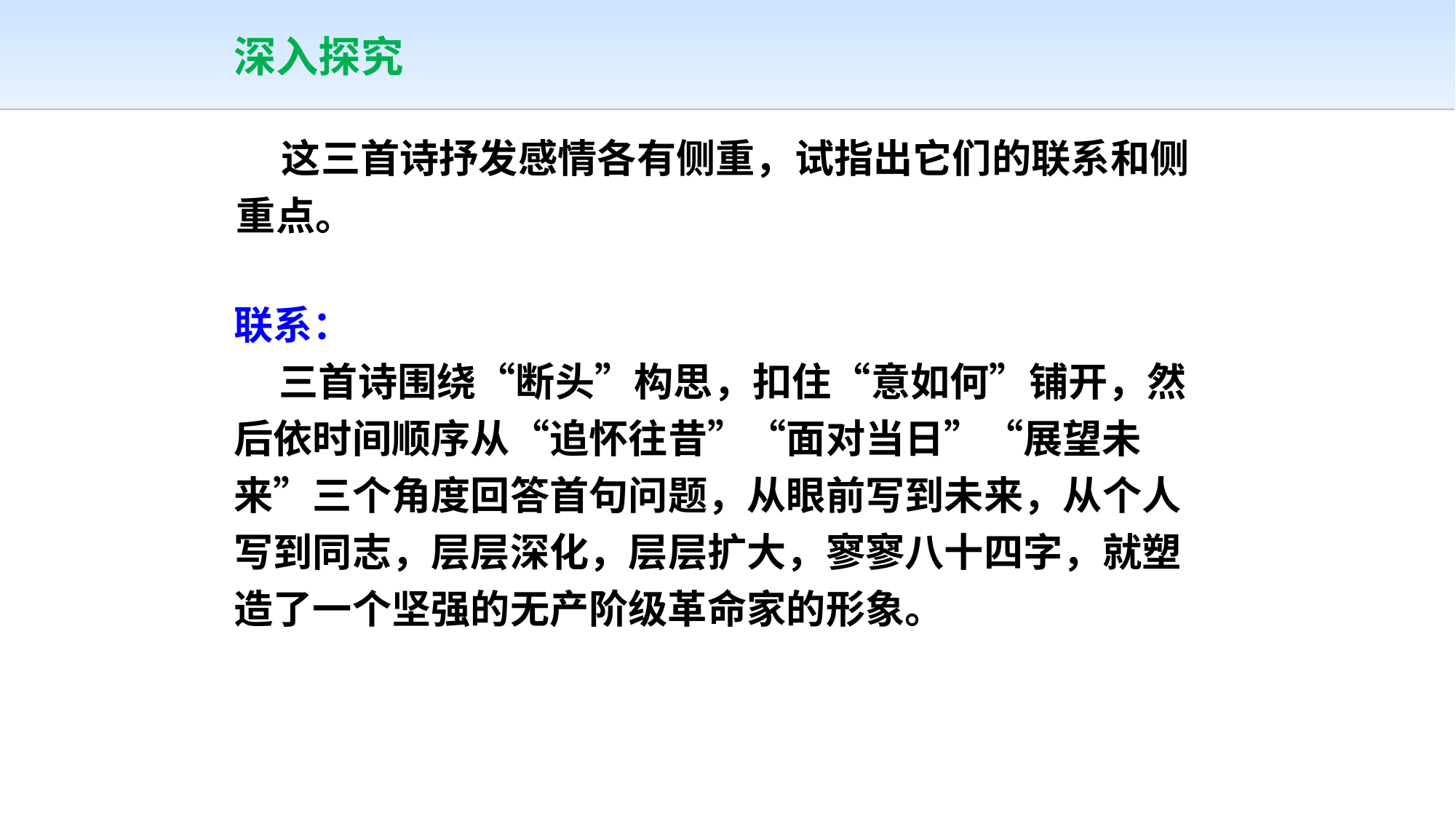

深入探究
    这三首诗抒发感情各有侧重，试指出它们的联系和侧重点。
联系：
    三首诗围绕“断头”构思，扣住“意如何”铺开，然后依时间顺序从“追怀往昔”“面对当日”“展望未来”三个角度回答首句问题，从眼前写到未来，从个人写到同志，层层深化，层层扩大，寥寥八十四字，就塑造了一个坚强的无产阶级革命家的形象。